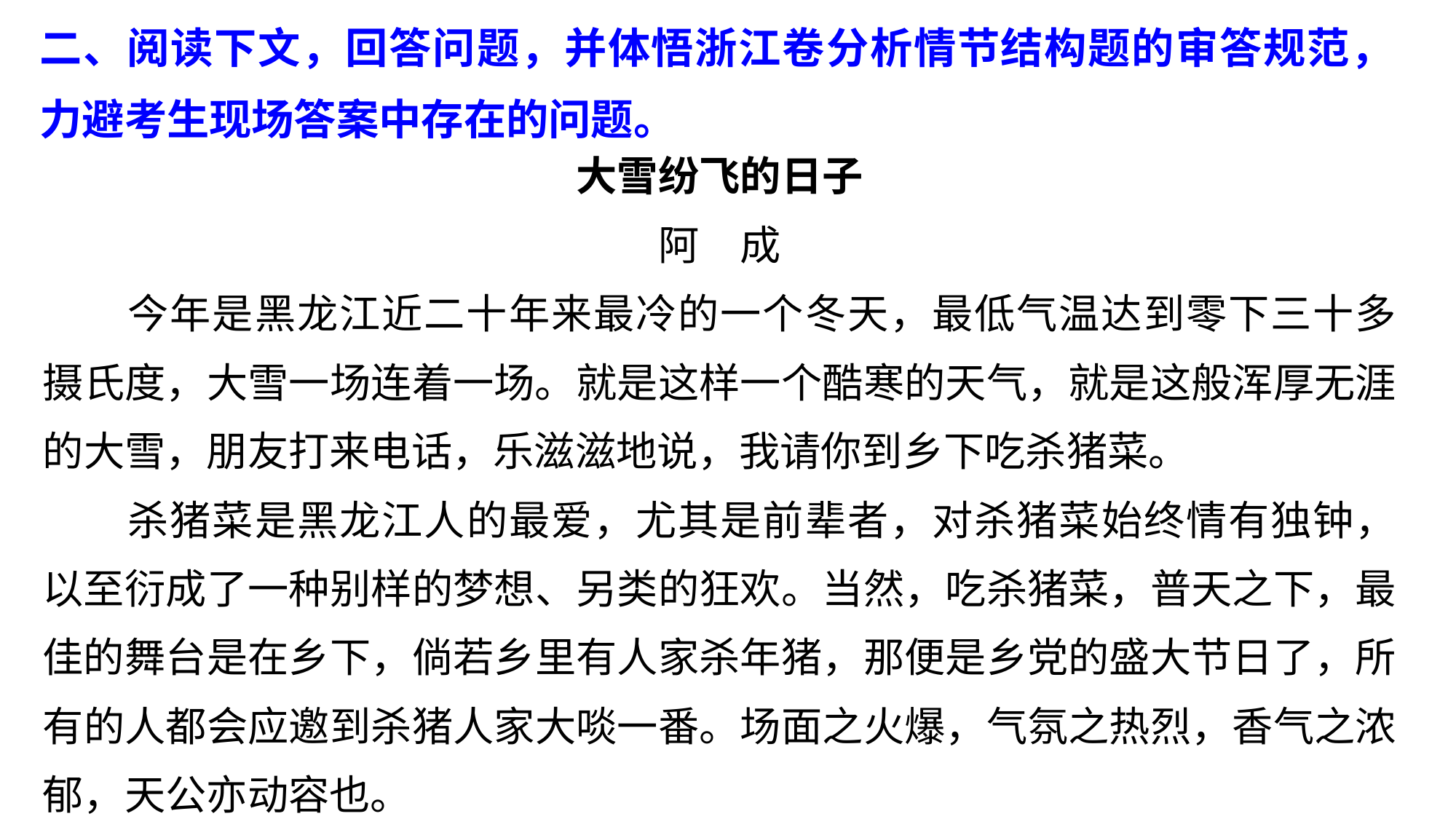

二、阅读下文，回答问题，并体悟浙江卷分析情节结构题的审答规范，力避考生现场答案中存在的问题。
大雪纷飞的日子
阿　成
今年是黑龙江近二十年来最冷的一个冬天，最低气温达到零下三十多摄氏度，大雪一场连着一场。就是这样一个酷寒的天气，就是这般浑厚无涯的大雪，朋友打来电话，乐滋滋地说，我请你到乡下吃杀猪菜。
杀猪菜是黑龙江人的最爱，尤其是前辈者，对杀猪菜始终情有独钟，以至衍成了一种别样的梦想、另类的狂欢。当然，吃杀猪菜，普天之下，最佳的舞台是在乡下，倘若乡里有人家杀年猪，那便是乡党的盛大节日了，所有的人都会应邀到杀猪人家大啖一番。场面之火爆，气氛之热烈，香气之浓郁，天公亦动容也。